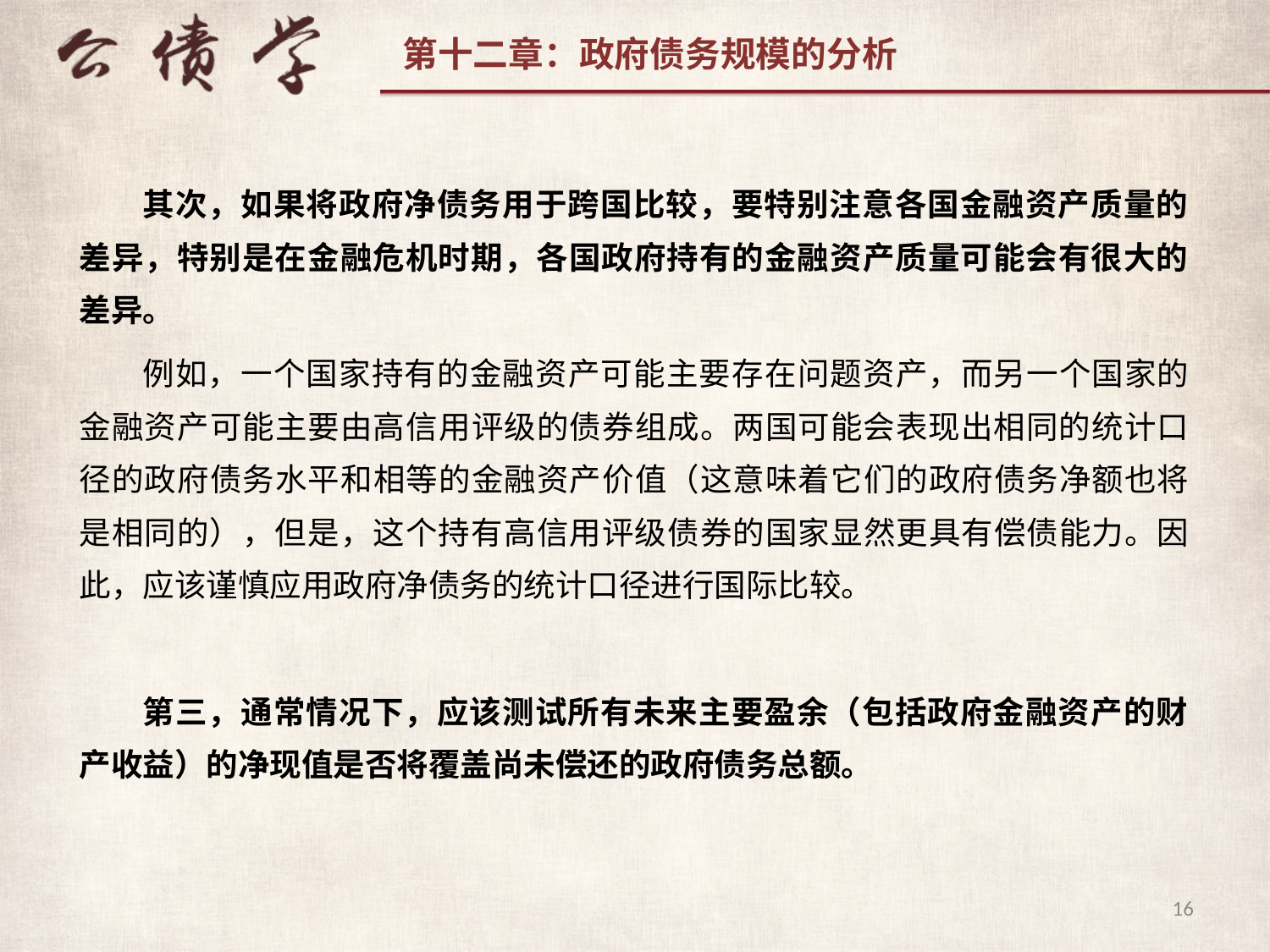

其次，如果将政府净债务用于跨国比较，要特别注意各国金融资产质量的差异，特别是在金融危机时期，各国政府持有的金融资产质量可能会有很大的差异。
例如，一个国家持有的金融资产可能主要存在问题资产，而另一个国家的金融资产可能主要由高信用评级的债券组成。两国可能会表现出相同的统计口径的政府债务水平和相等的金融资产价值（这意味着它们的政府债务净额也将是相同的），但是，这个持有高信用评级债券的国家显然更具有偿债能力。因此，应该谨慎应用政府净债务的统计口径进行国际比较。

第三，通常情况下，应该测试所有未来主要盈余（包括政府金融资产的财产收益）的净现值是否将覆盖尚未偿还的政府债务总额。
16